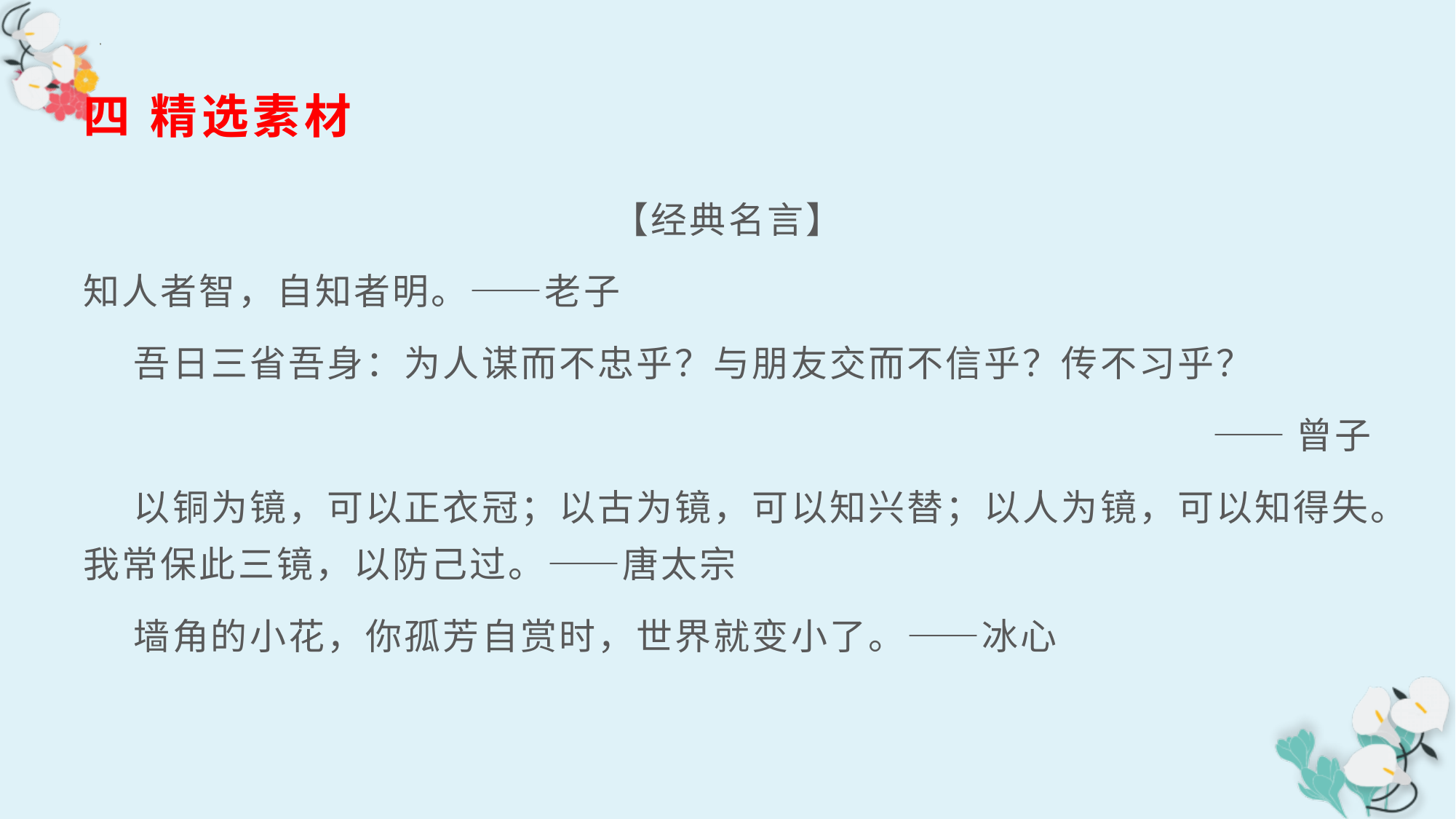

四 精选素材
【经典名言】
知人者智，自知者明。——老子
    吾日三省吾身：为人谋而不忠乎？与朋友交而不信乎？传不习乎？
——曾子
    以铜为镜，可以正衣冠；以古为镜，可以知兴替；以人为镜，可以知得失。我常保此三镜，以防己过。——唐太宗
    墙角的小花，你孤芳自赏时，世界就变小了。——冰心